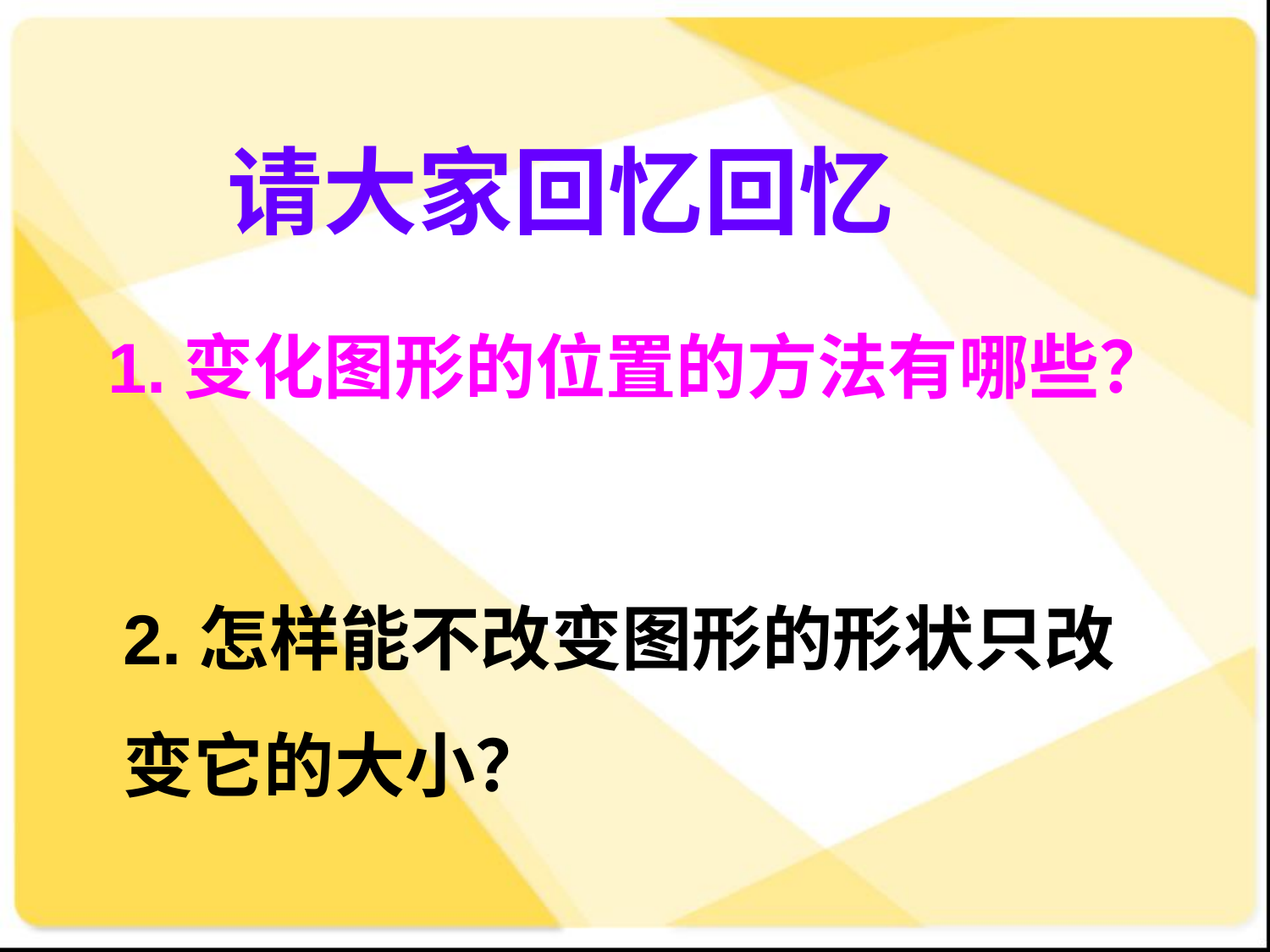

请大家回忆回忆
1.变化图形的位置的方法有哪些？
2.怎样能不改变图形的形状只改变它的大小？